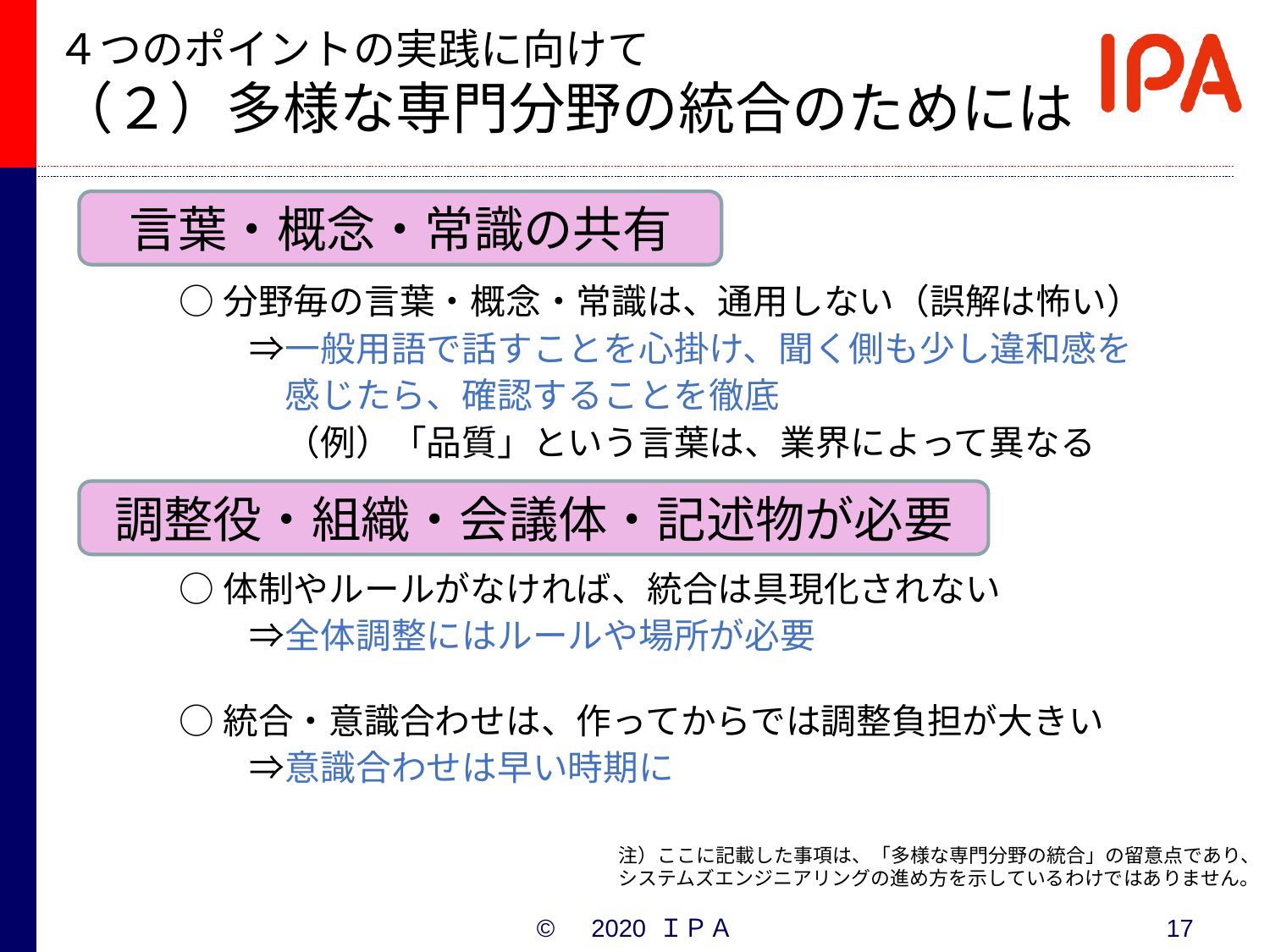

# ４つのポイントの実践に向けて （２）多様な専門分野の統合のためには

言葉・概念・常識の共有
○分野毎の言葉・概念・常識は、通用しない（誤解は怖い）
　　⇒一般用語で話すことを心掛け、聞く側も少し違和感を
　　　感じたら、確認することを徹底
　　　（例）「品質」という言葉は、業界によって異なる
調整役・組織・会議体・記述物が必要
○体制やルールがなければ、統合は具現化されない
　　⇒全体調整にはルールや場所が必要
○統合・意識合わせは、作ってからでは調整負担が大きい
　　⇒意識合わせは早い時期に
注）ここに記載した事項は、「多様な専門分野の統合」の留意点であり、システムズエンジニアリングの進め方を示しているわけではありません。
©　2020 ＩＰＡ
17